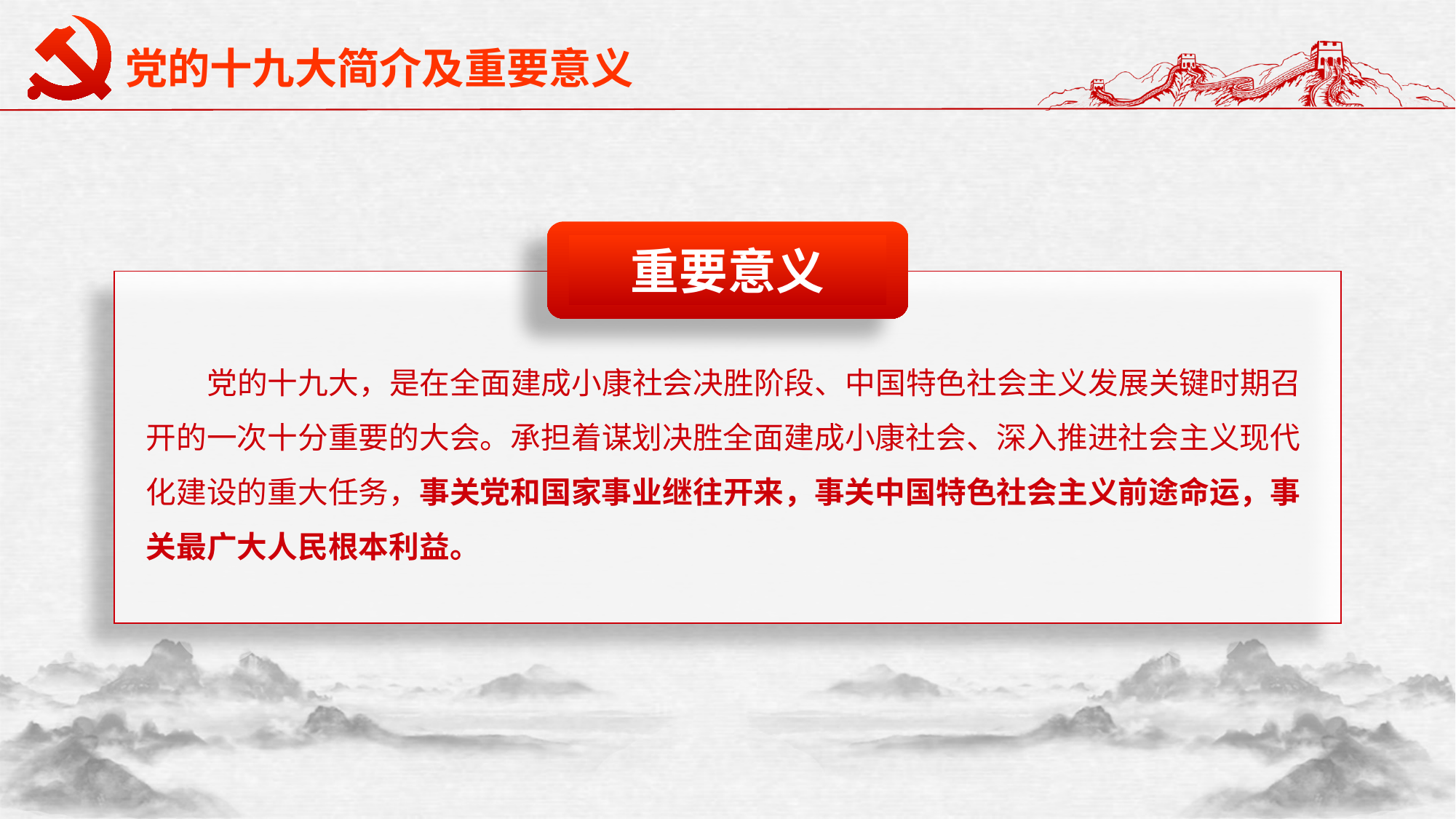

延迟符可删除
# 党的十九大简介及重要意义

重要意义

        党的十九大，是在全面建成小康社会决胜阶段、中国特色社会主义发展关键时期召开的一次十分重要的大会。承担着谋划决胜全面建成小康社会、深入推进社会主义现代化建设的重大任务，事关党和国家事业继往开来，事关中国特色社会主义前途命运，事关最广大人民根本利益。